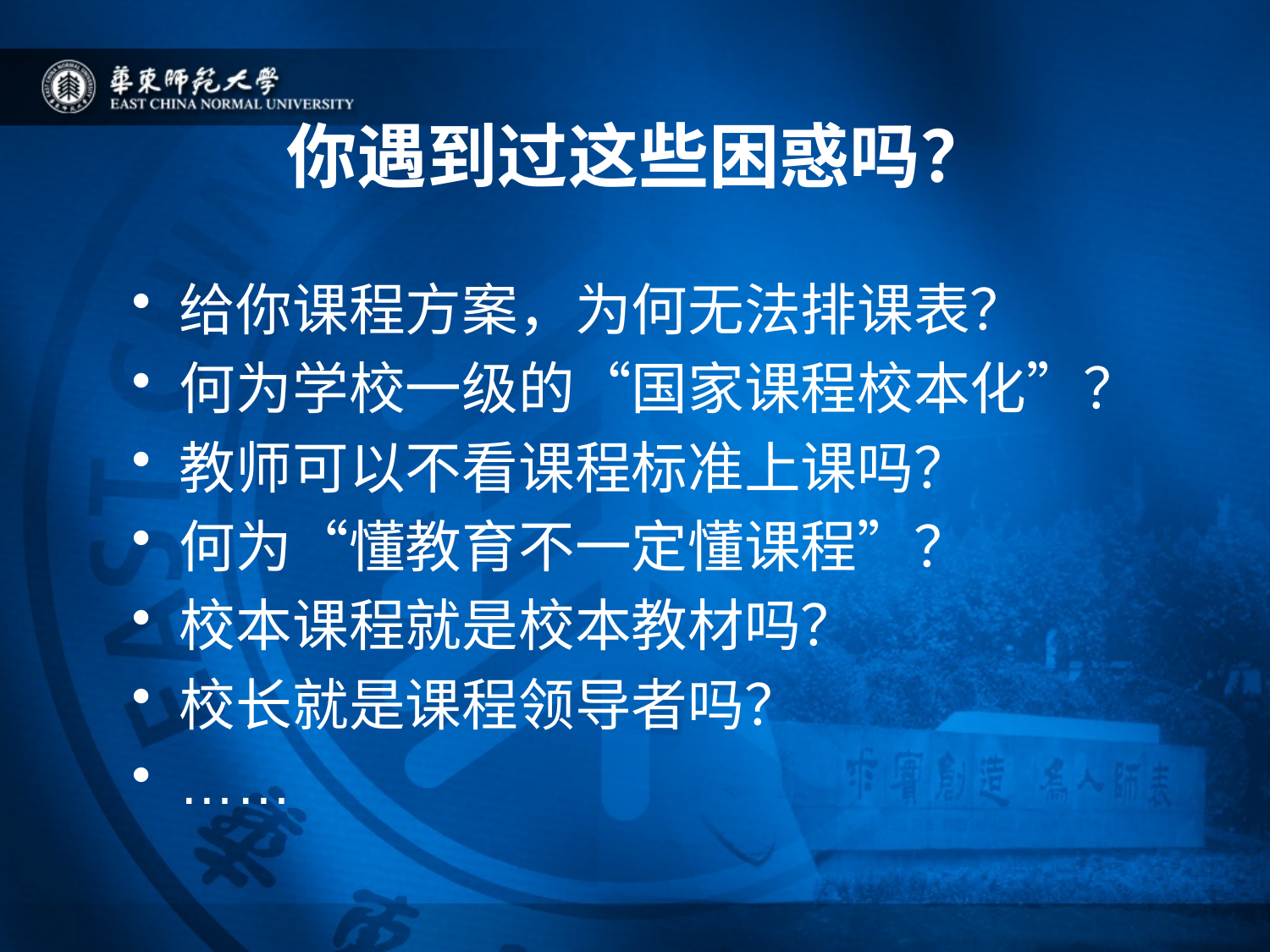

# 你遇到过这些困惑吗？
给你课程方案，为何无法排课表？
何为学校一级的“国家课程校本化”？
教师可以不看课程标准上课吗？
何为“懂教育不一定懂课程”？
校本课程就是校本教材吗？
校长就是课程领导者吗？
……